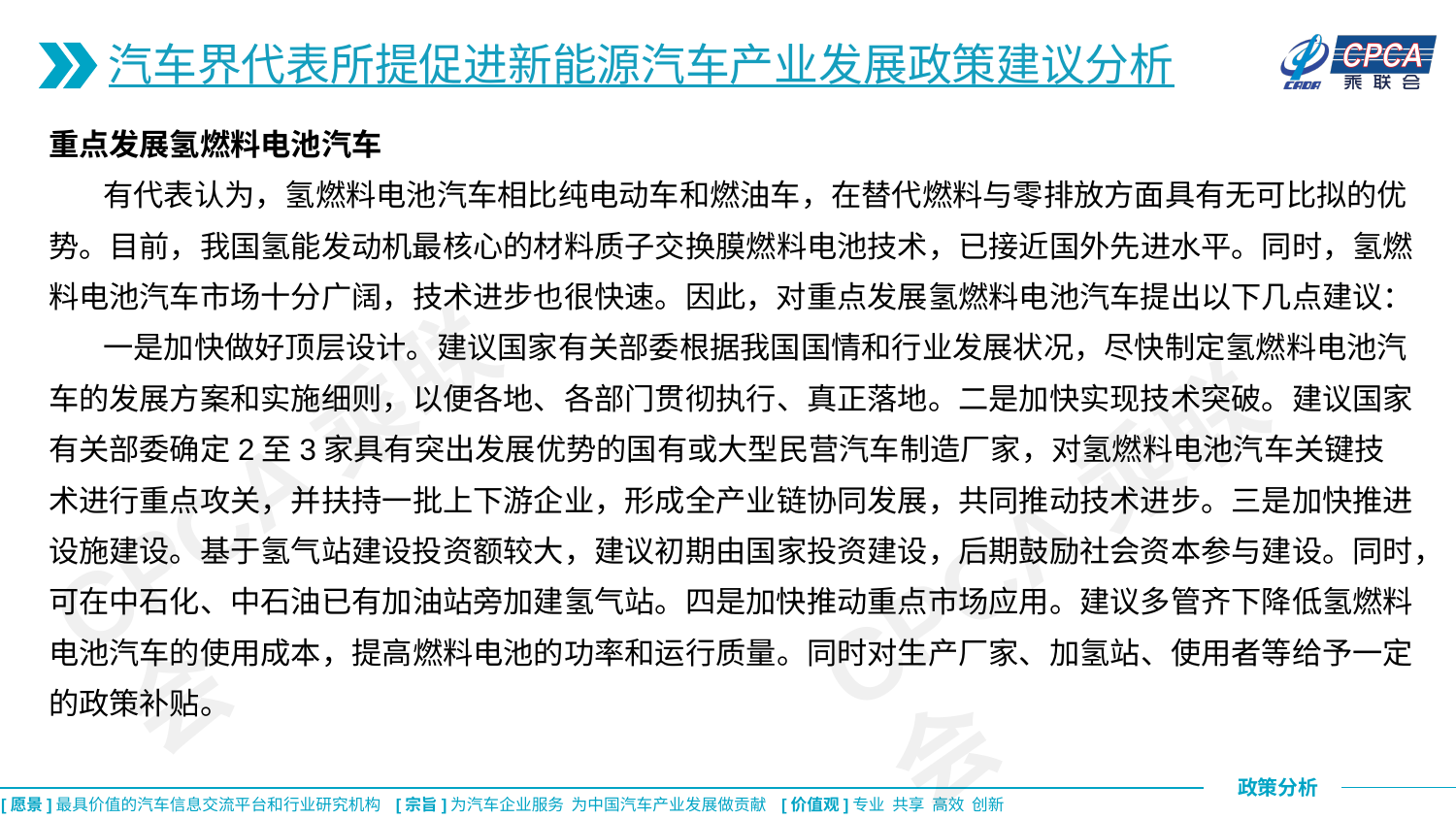

汽车界代表所提促进新能源汽车产业发展政策建议分析
重点发展氢燃料电池汽车
       有代表认为，氢燃料电池汽车相比纯电动车和燃油车，在替代燃料与零排放方面具有无可比拟的优势。目前，我国氢能发动机最核心的材料质子交换膜燃料电池技术，已接近国外先进水平。同时，氢燃料电池汽车市场十分广阔，技术进步也很快速。因此，对重点发展氢燃料电池汽车提出以下几点建议：
       一是加快做好顶层设计。建议国家有关部委根据我国国情和行业发展状况，尽快制定氢燃料电池汽车的发展方案和实施细则，以便各地、各部门贯彻执行、真正落地。二是加快实现技术突破。建议国家有关部委确定2至3家具有突出发展优势的国有或大型民营汽车制造厂家，对氢燃料电池汽车关键技术进行重点攻关，并扶持一批上下游企业，形成全产业链协同发展，共同推动技术进步。三是加快推进设施建设。基于氢气站建设投资额较大，建议初期由国家投资建设，后期鼓励社会资本参与建设。同时，可在中石化、中石油已有加油站旁加建氢气站。四是加快推动重点市场应用。建议多管齐下降低氢燃料电池汽车的使用成本，提高燃料电池的功率和运行质量。同时对生产厂家、加氢站、使用者等给予一定的政策补贴。
CPCA乘联会
CPCA乘联会